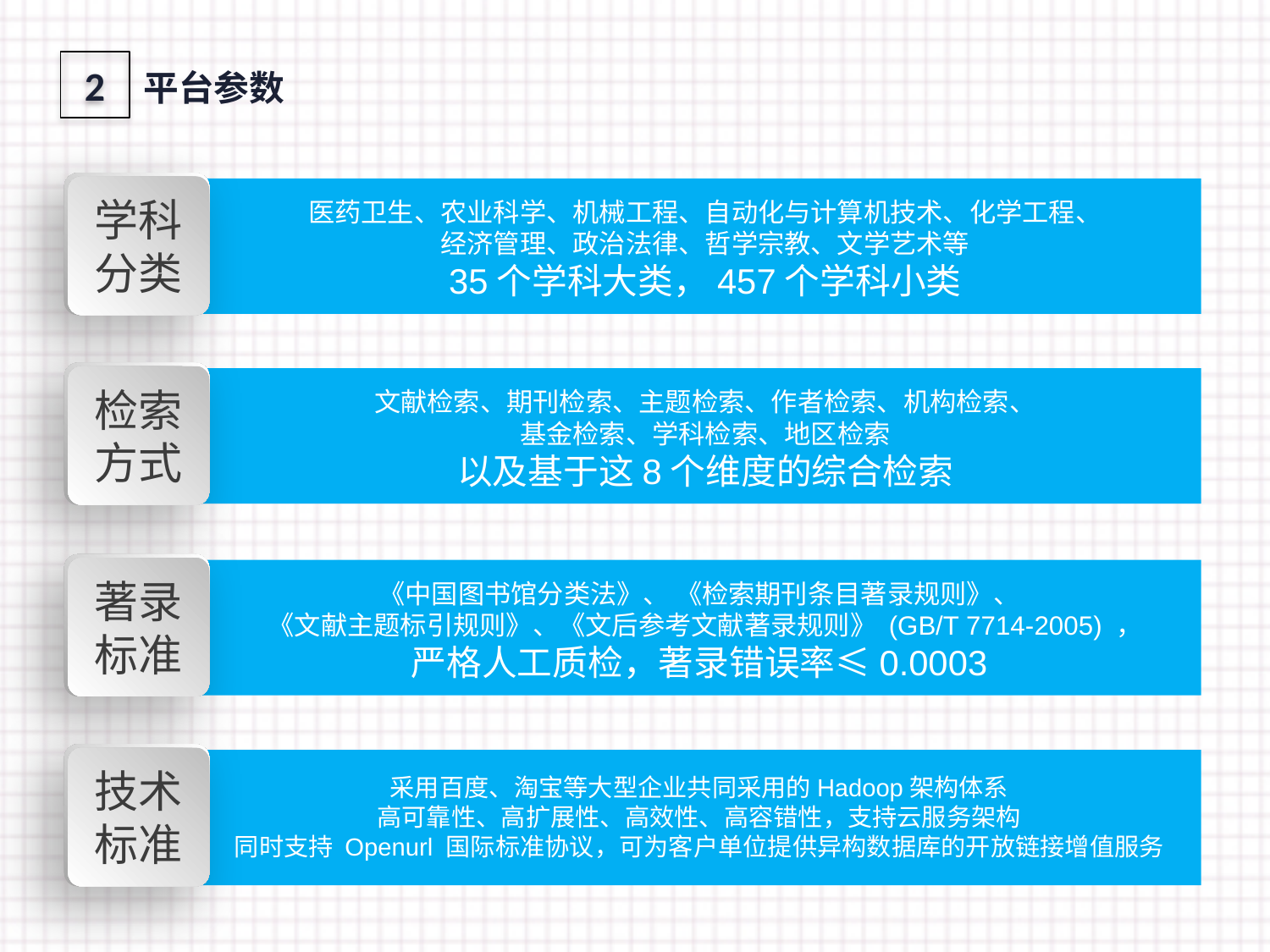

2
平台参数

学科分类
医药卫生、农业科学、机械工程、自动化与计算机技术、化学工程、
经济管理、政治法律、哲学宗教、文学艺术等
35个学科大类，457个学科小类

检索方式
文献检索、期刊检索、主题检索、作者检索、机构检索、
基金检索、学科检索、地区检索
以及基于这8个维度的综合检索

著录标准
《中国图书馆分类法》、 《检索期刊条目著录规则》、
 《文献主题标引规则》、《文后参考文献著录规则》 (GB/T 7714-2005) ，
严格人工质检，著录错误率≤0.0003

技术标准
采用百度、淘宝等大型企业共同采用的Hadoop架构体系
高可靠性、高扩展性、高效性、高容错性，支持云服务架构
同时支持 Openurl 国际标准协议，可为客户单位提供异构数据库的开放链接增值服务